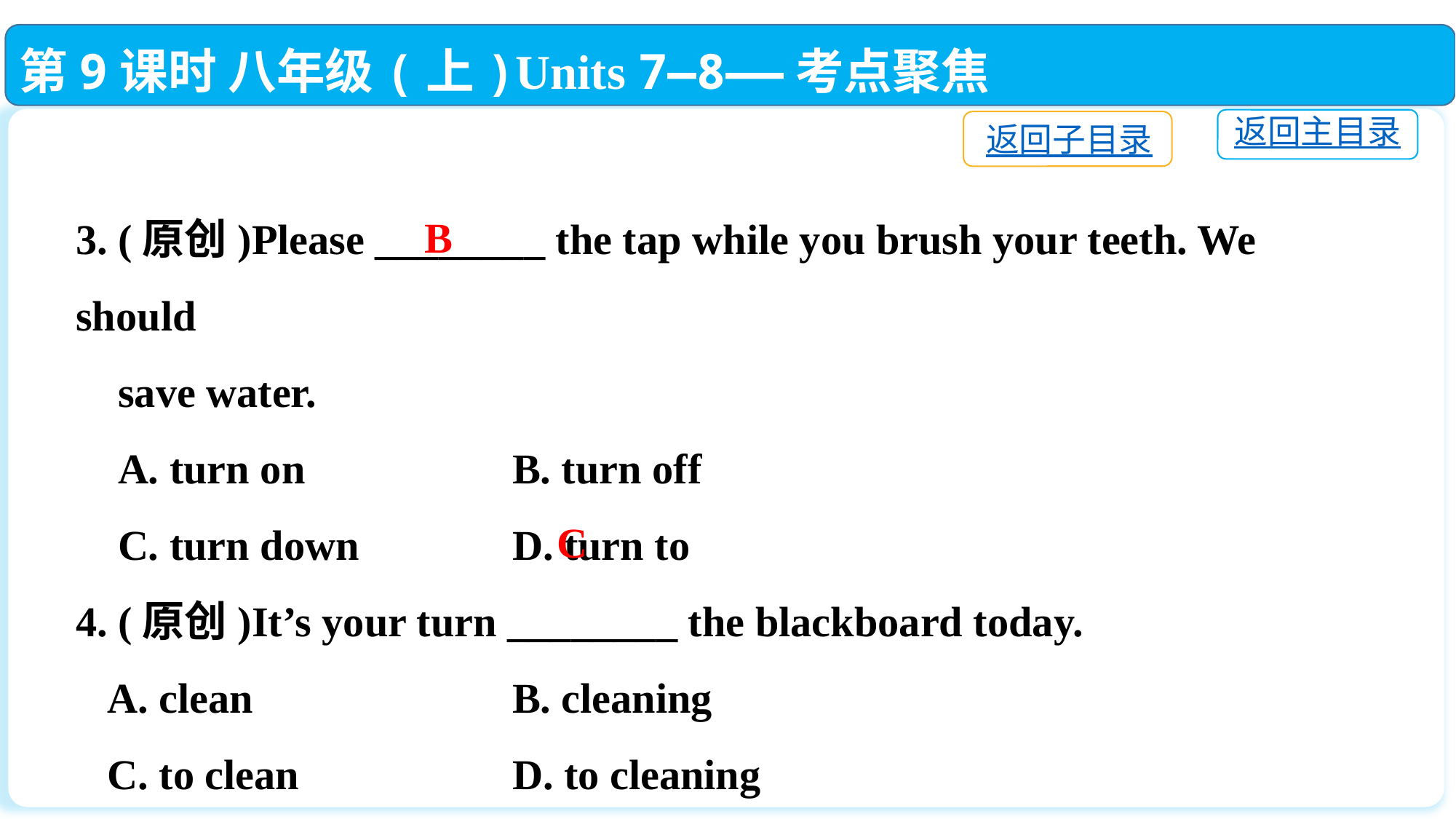

第9课时 八年级(上)Units 7—8——考点聚焦

返回主目录

返回子目录
3. (原创)Please ________ the tap while you brush your teeth. We should
    save water.
    A. turn on		B. turn off
    C. turn down		D. turn to
4. (原创)It’s your turn ________ the blackboard today.
   A. clean			B. cleaning
   C. to clean		D. to cleaning
B
C